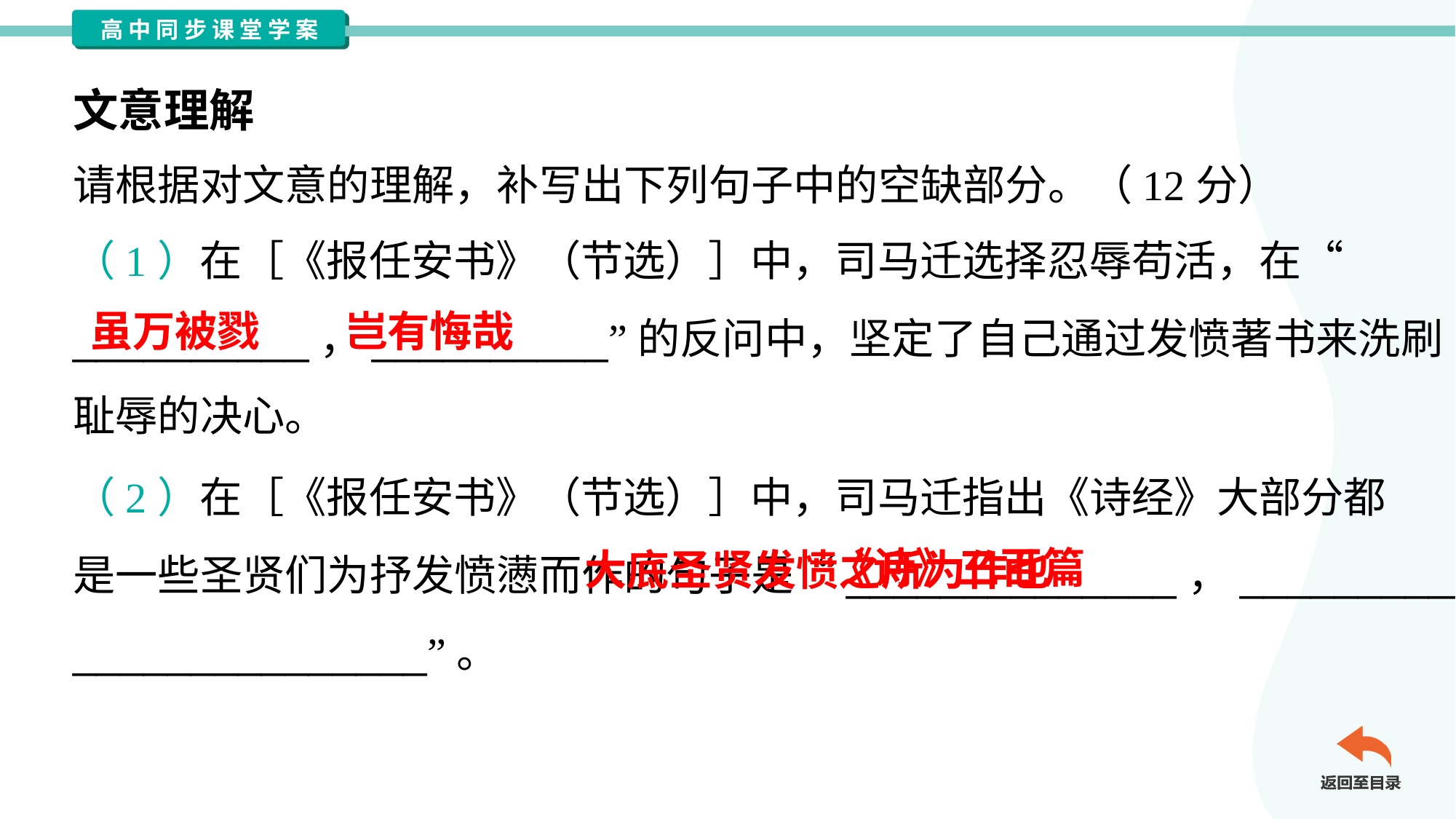

文意理解
请根据对文意的理解，补写出下列句子中的空缺部分。（12分）
（1）在［《报任安书》（节选）］中，司马迁选择忍辱苟活，在“
__________，__________”的反问中，坚定了自己通过发愤著书来洗刷
耻辱的决心。
虽万被戮
岂有悔哉
（2）在［《报任安书》（节选）］中，司马迁指出《诗经》大部分都
是一些圣贤们为抒发愤懑而作的句子是“______________，__________
_______________”。
                                                    大底圣贤发愤之所为作也
《诗》三百篇